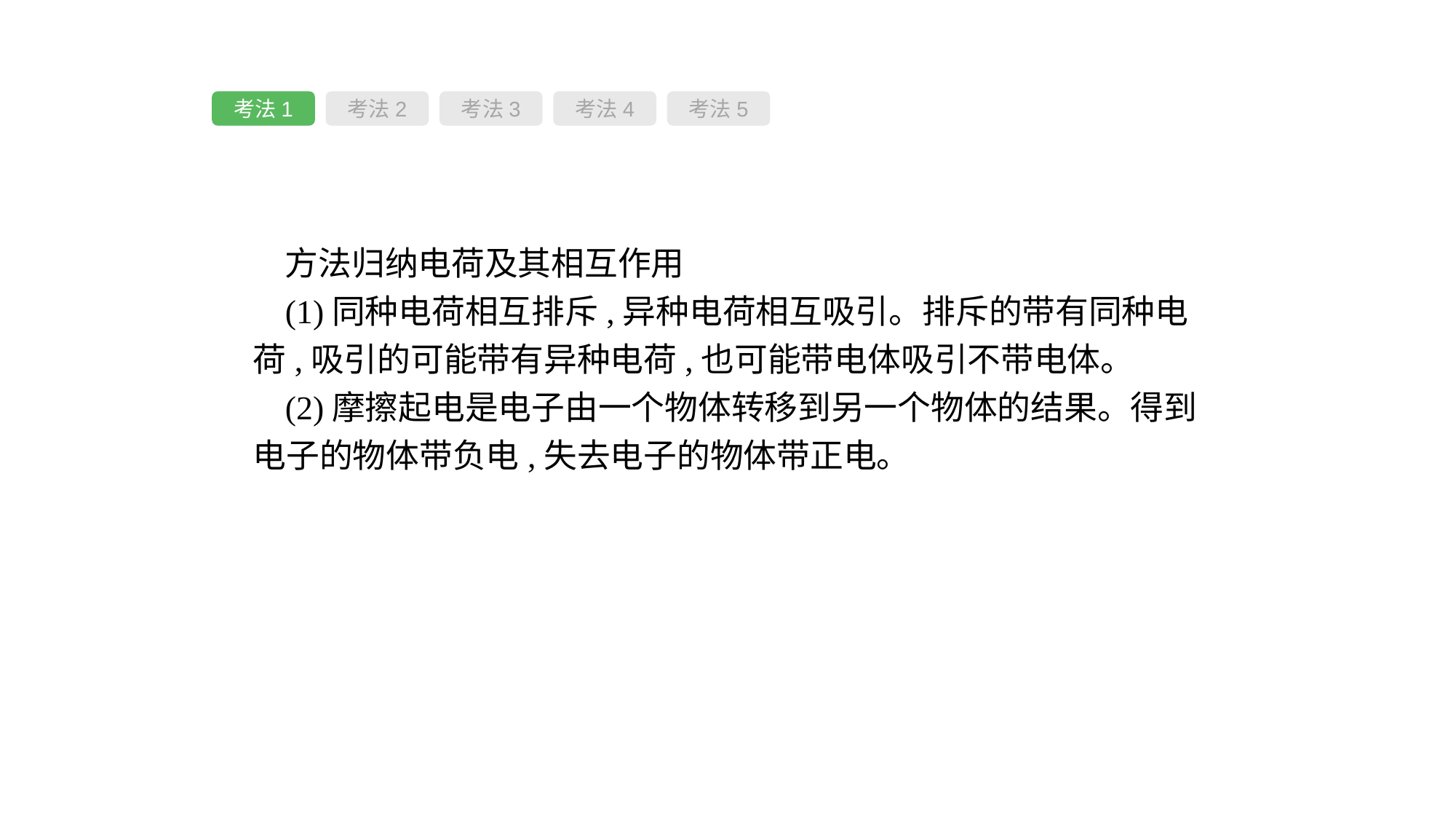

考法1
考法2
考法3
考法4
考法5
方法归纳电荷及其相互作用
(1)同种电荷相互排斥,异种电荷相互吸引。排斥的带有同种电荷,吸引的可能带有异种电荷,也可能带电体吸引不带电体。
(2)摩擦起电是电子由一个物体转移到另一个物体的结果。得到电子的物体带负电,失去电子的物体带正电。